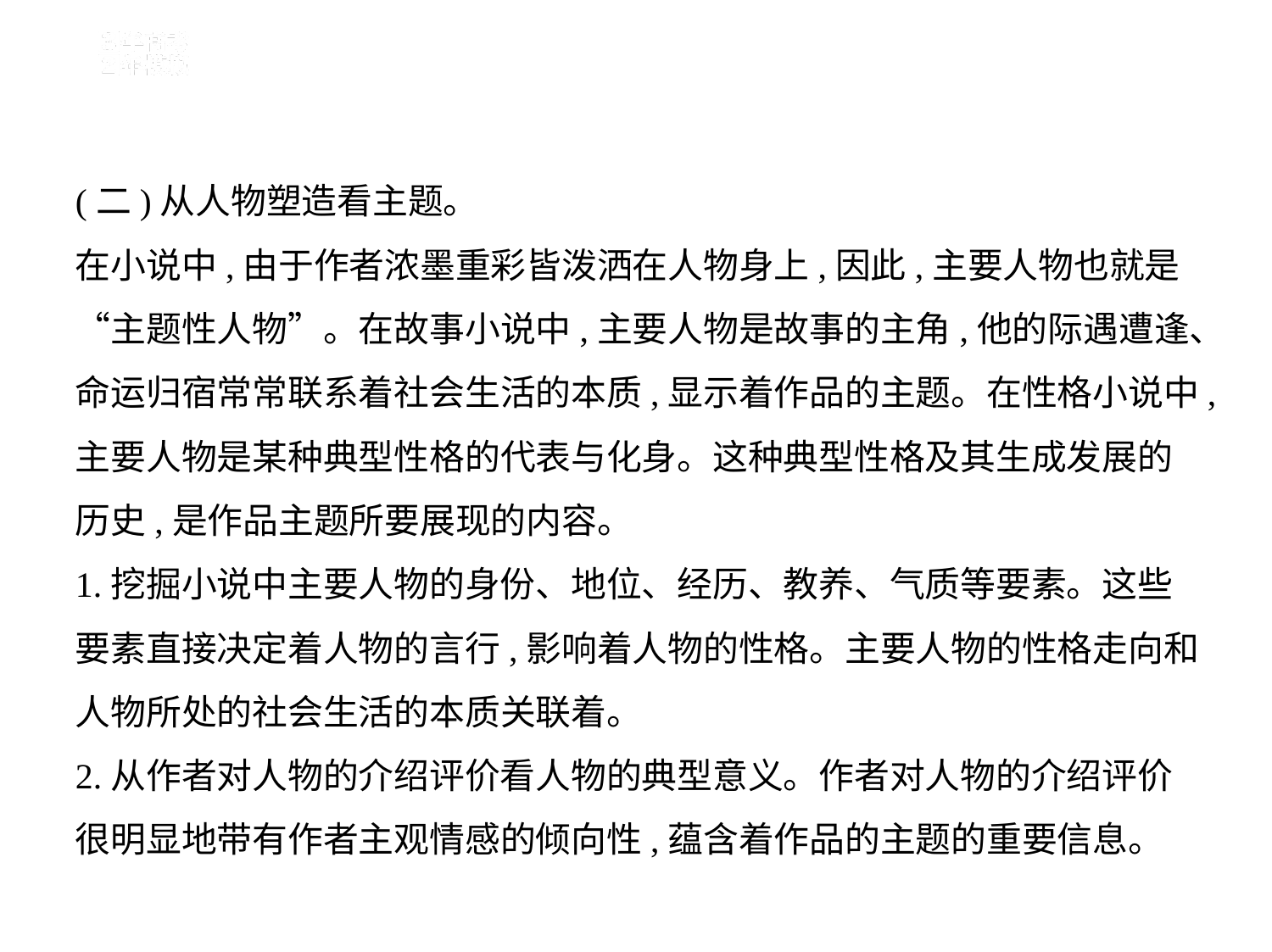

(二)从人物塑造看主题。
在小说中,由于作者浓墨重彩皆泼洒在人物身上,因此,主要人物也就是
“主题性人物”。在故事小说中,主要人物是故事的主角,他的际遇遭逢、
命运归宿常常联系着社会生活的本质,显示着作品的主题。在性格小说中,
主要人物是某种典型性格的代表与化身。这种典型性格及其生成发展的
历史,是作品主题所要展现的内容。
1.挖掘小说中主要人物的身份、地位、经历、教养、气质等要素。这些
要素直接决定着人物的言行,影响着人物的性格。主要人物的性格走向和
人物所处的社会生活的本质关联着。
2.从作者对人物的介绍评价看人物的典型意义。作者对人物的介绍评价
很明显地带有作者主观情感的倾向性,蕴含着作品的主题的重要信息。